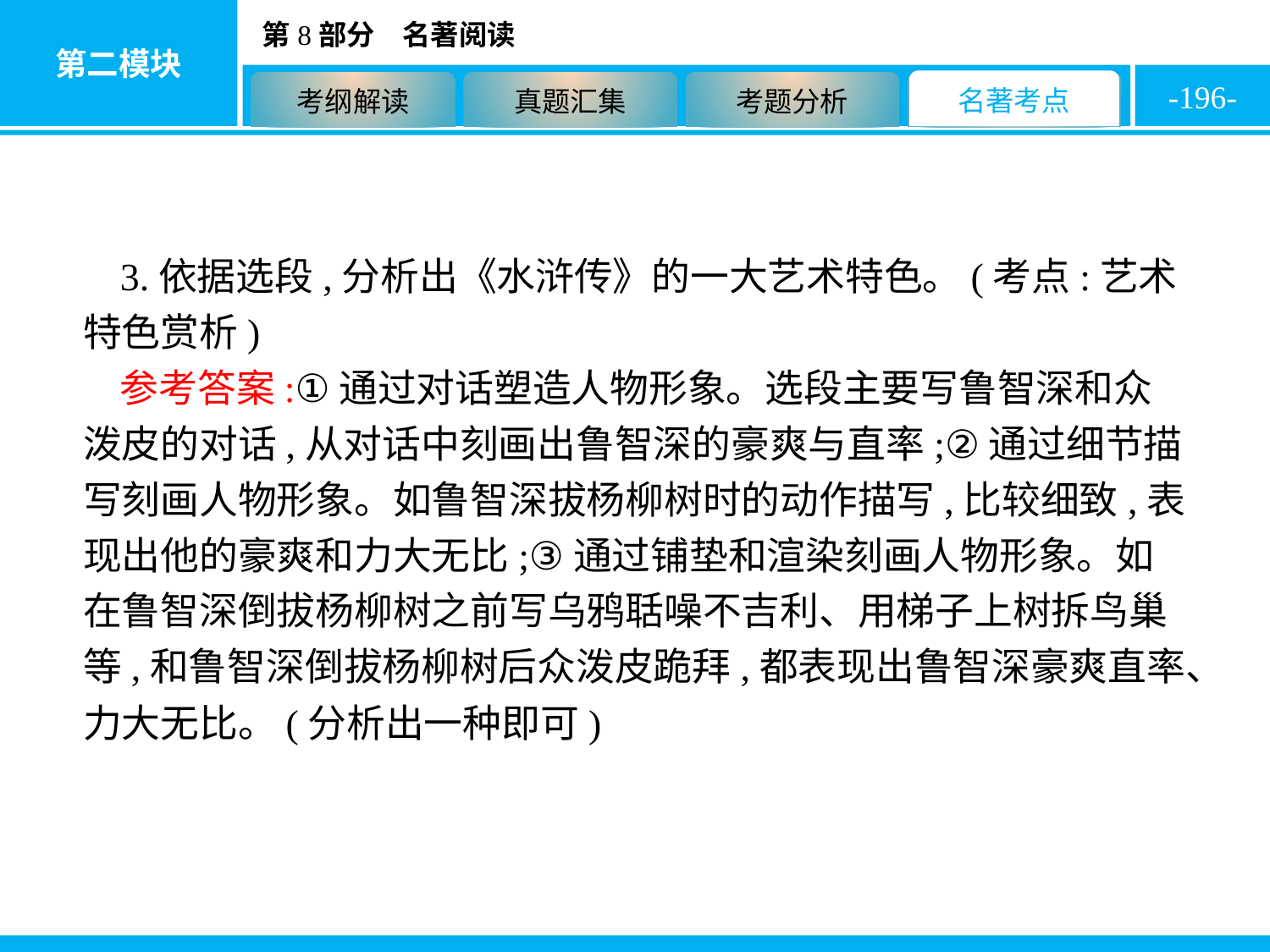

-196-
3.依据选段,分析出《水浒传》的一大艺术特色。(考点:艺术特色赏析)
参考答案:①通过对话塑造人物形象。选段主要写鲁智深和众泼皮的对话,从对话中刻画出鲁智深的豪爽与直率;②通过细节描写刻画人物形象。如鲁智深拔杨柳树时的动作描写,比较细致,表现出他的豪爽和力大无比;③通过铺垫和渲染刻画人物形象。如在鲁智深倒拔杨柳树之前写乌鸦聒噪不吉利、用梯子上树拆鸟巢等,和鲁智深倒拔杨柳树后众泼皮跪拜,都表现出鲁智深豪爽直率、力大无比。(分析出一种即可)